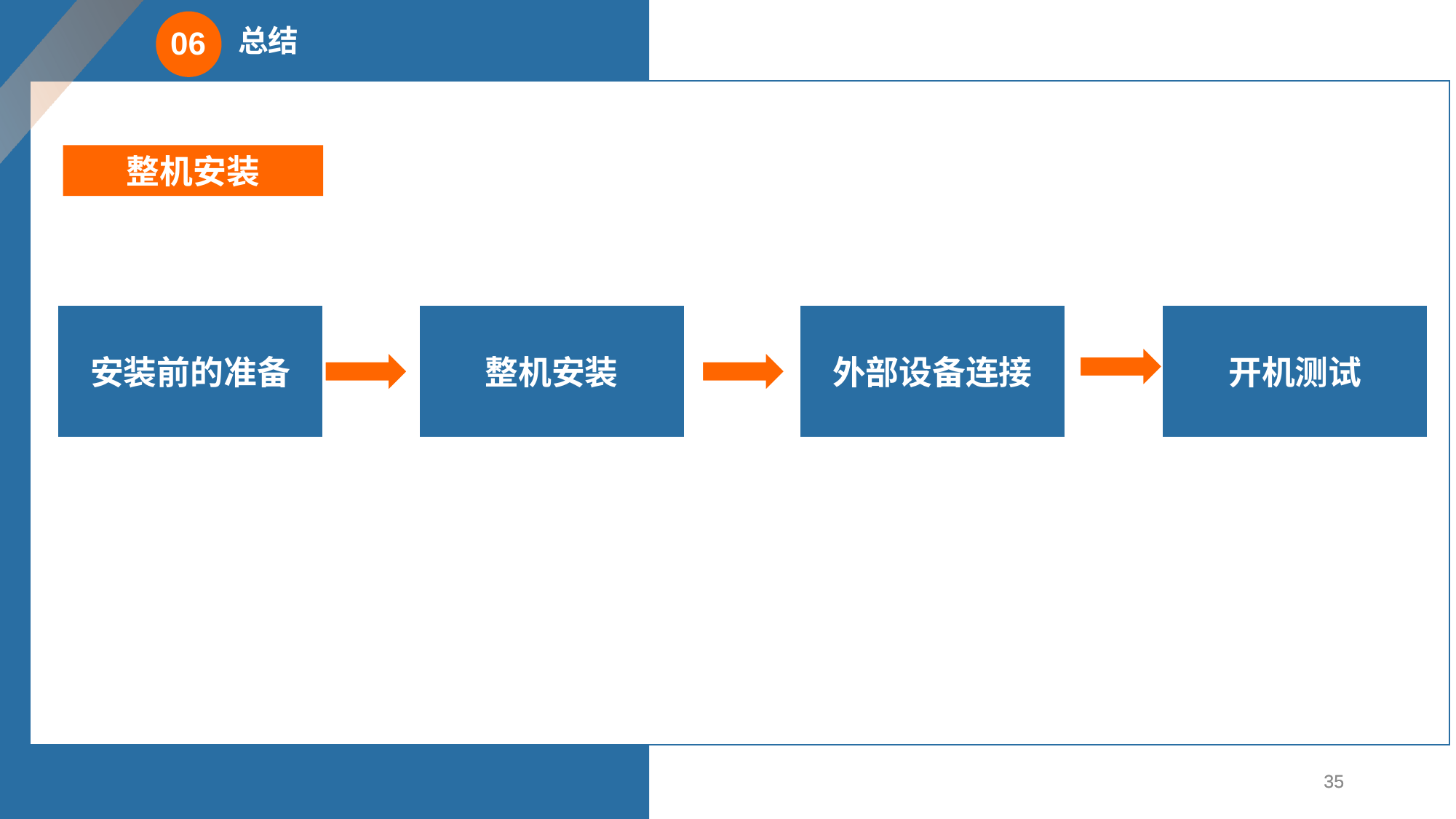

总结
06
整机安装
安装前的准备
整机安装
外部设备连接
开机测试